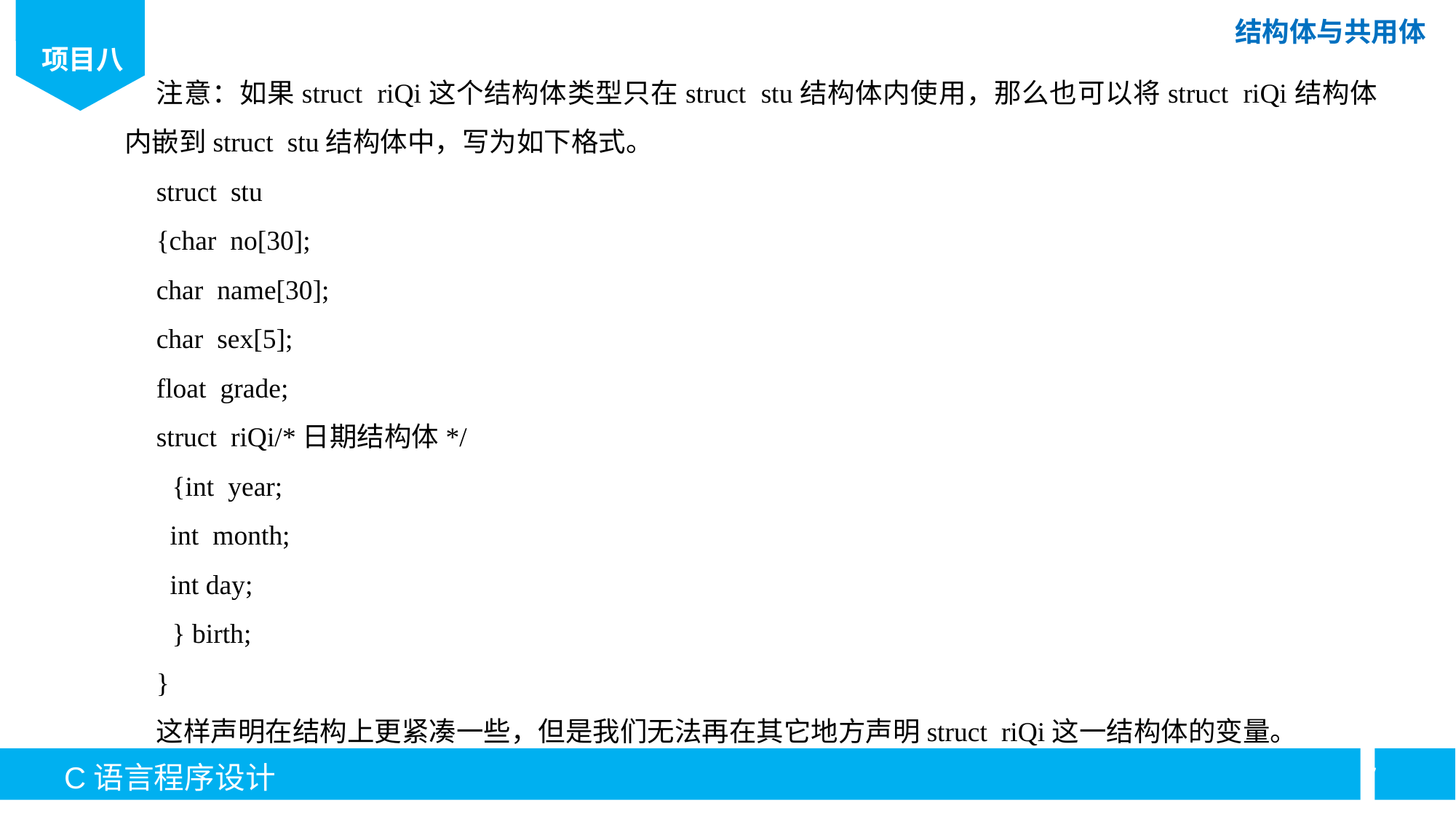

注意：如果struct  riQi这个结构体类型只在struct  stu结构体内使用，那么也可以将struct  riQi结构体内嵌到struct  stu结构体中，写为如下格式。
struct  stu
{char  no[30];
char  name[30];
char  sex[5];
float  grade;
struct  riQi/*日期结构体*/
{int  year;
  int  month;
  int day;
} birth;
}
这样声明在结构上更紧凑一些，但是我们无法再在其它地方声明struct  riQi这一结构体的变量。